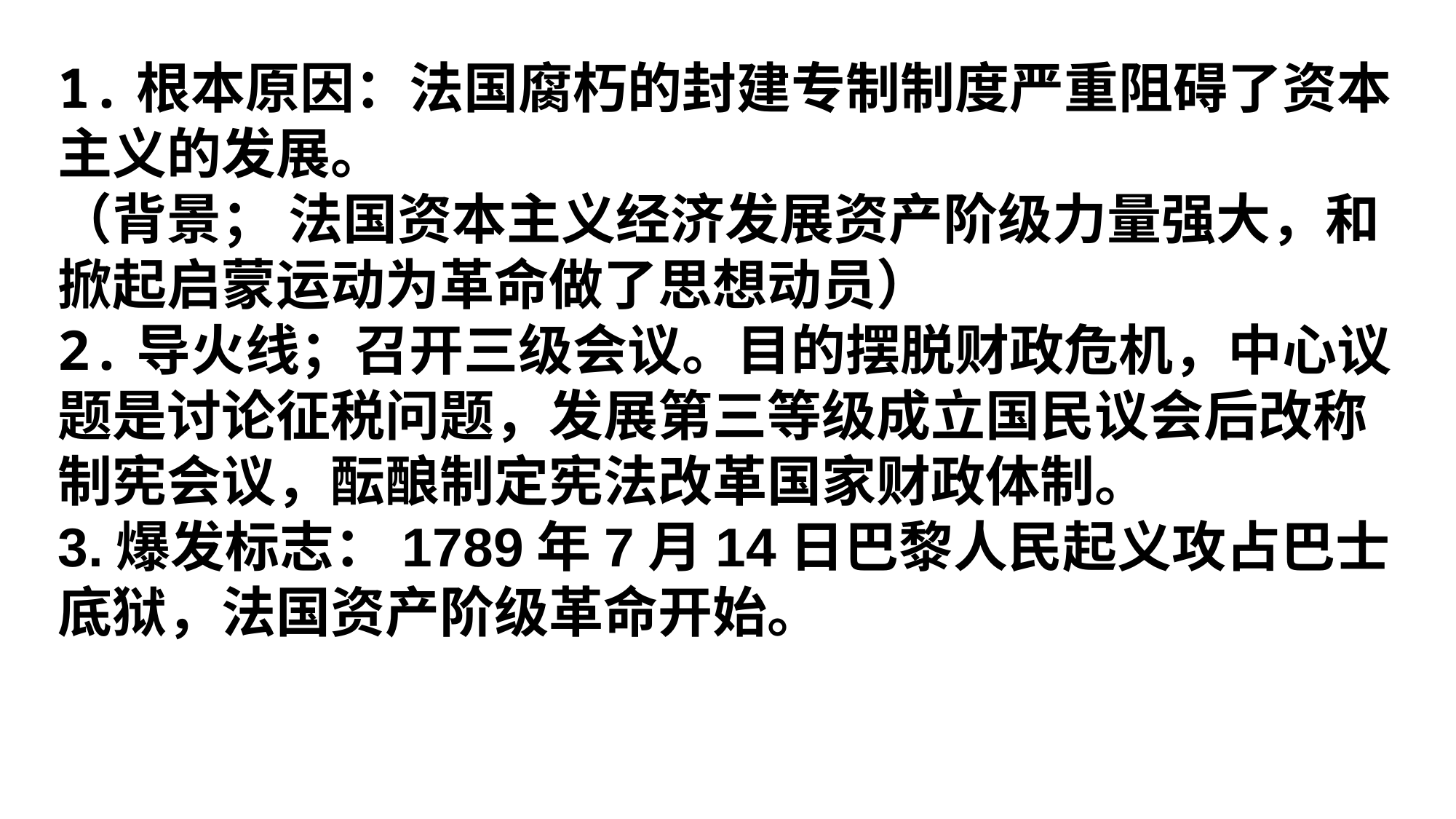

1.根本原因：法国腐朽的封建专制制度严重阻碍了资本主义的发展。
（背景； 法国资本主义经济发展资产阶级力量强大，和掀起启蒙运动为革命做了思想动员）
2.导火线；召开三级会议。目的摆脱财政危机，中心议题是讨论征税问题，发展第三等级成立国民议会后改称制宪会议，酝酿制定宪法改革国家财政体制。
3.爆发标志：1789年7月14日巴黎人民起义攻占巴士底狱，法国资产阶级革命开始。